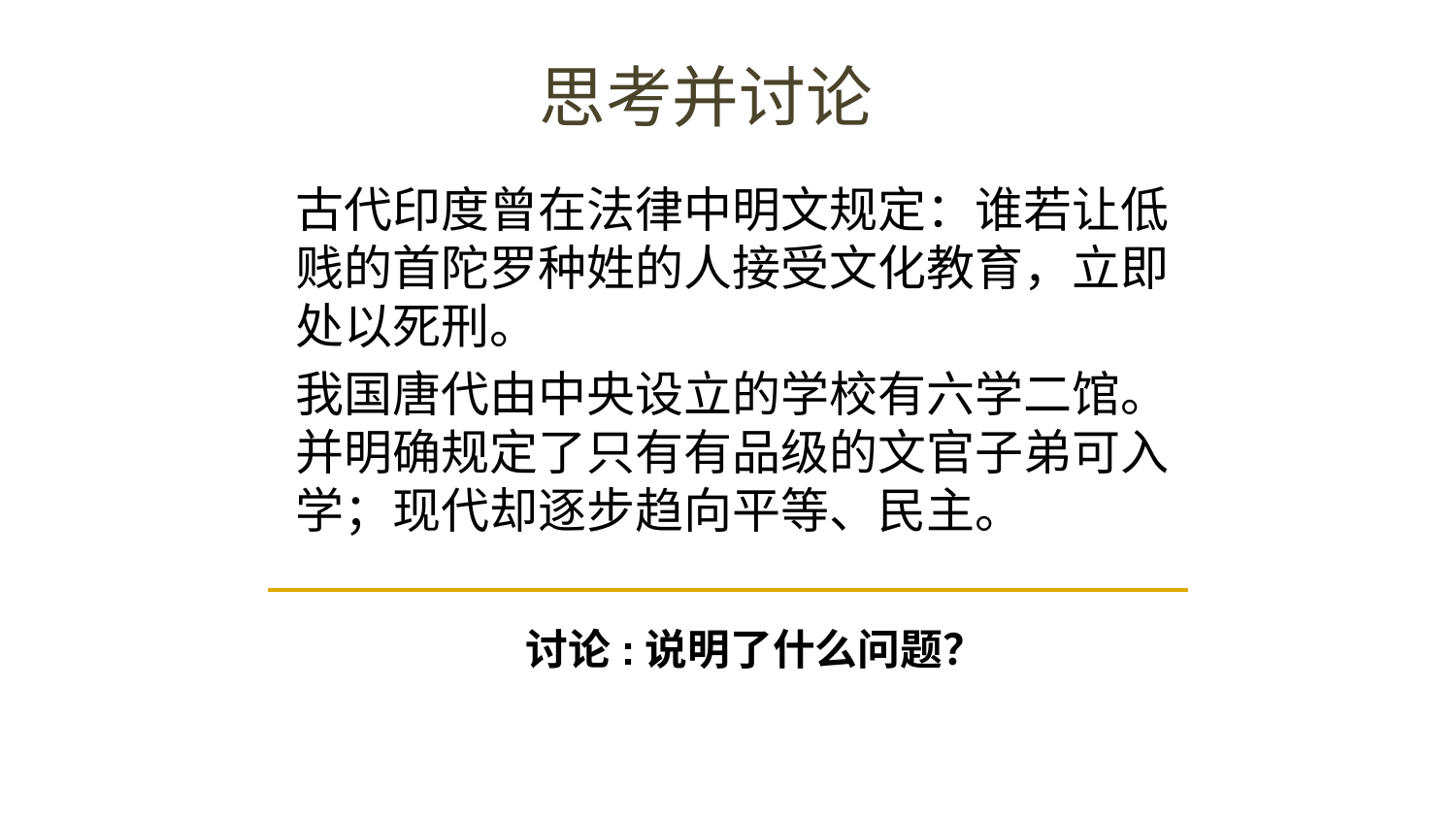

思考并讨论
古代印度曾在法律中明文规定：谁若让低贱的首陀罗种姓的人接受文化教育，立即处以死刑。
我国唐代由中央设立的学校有六学二馆。并明确规定了只有有品级的文官子弟可入学；现代却逐步趋向平等、民主。

讨论:说明了什么问题？